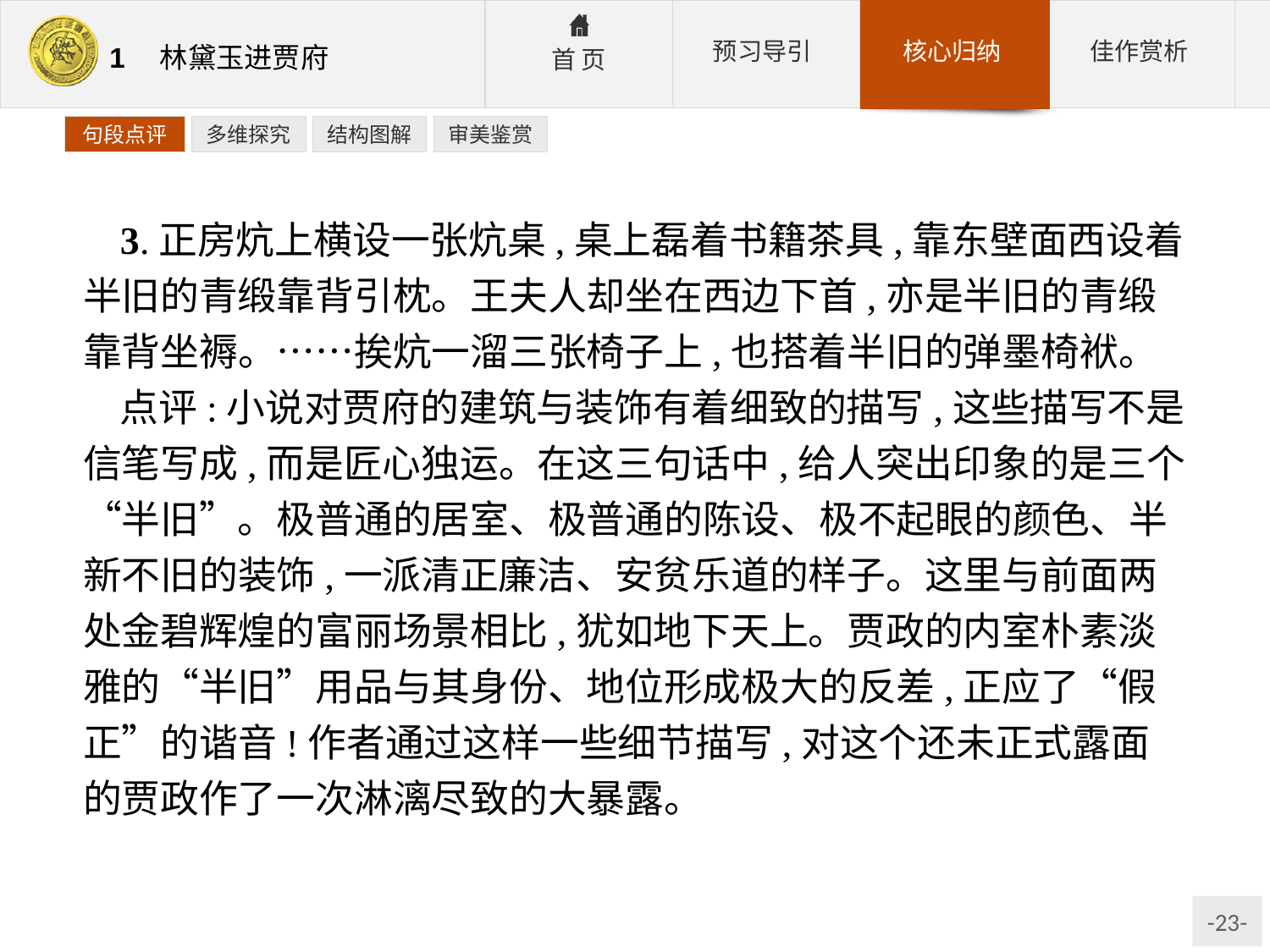

句段点评
多维探究
结构图解
审美鉴赏
3.正房炕上横设一张炕桌,桌上磊着书籍茶具,靠东壁面西设着半旧的青缎靠背引枕。王夫人却坐在西边下首,亦是半旧的青缎靠背坐褥。……挨炕一溜三张椅子上,也搭着半旧的弹墨椅袱。
点评:小说对贾府的建筑与装饰有着细致的描写,这些描写不是信笔写成,而是匠心独运。在这三句话中,给人突出印象的是三个“半旧”。极普通的居室、极普通的陈设、极不起眼的颜色、半新不旧的装饰,一派清正廉洁、安贫乐道的样子。这里与前面两处金碧辉煌的富丽场景相比,犹如地下天上。贾政的内室朴素淡雅的“半旧”用品与其身份、地位形成极大的反差,正应了“假正”的谐音!作者通过这样一些细节描写,对这个还未正式露面的贾政作了一次淋漓尽致的大暴露。